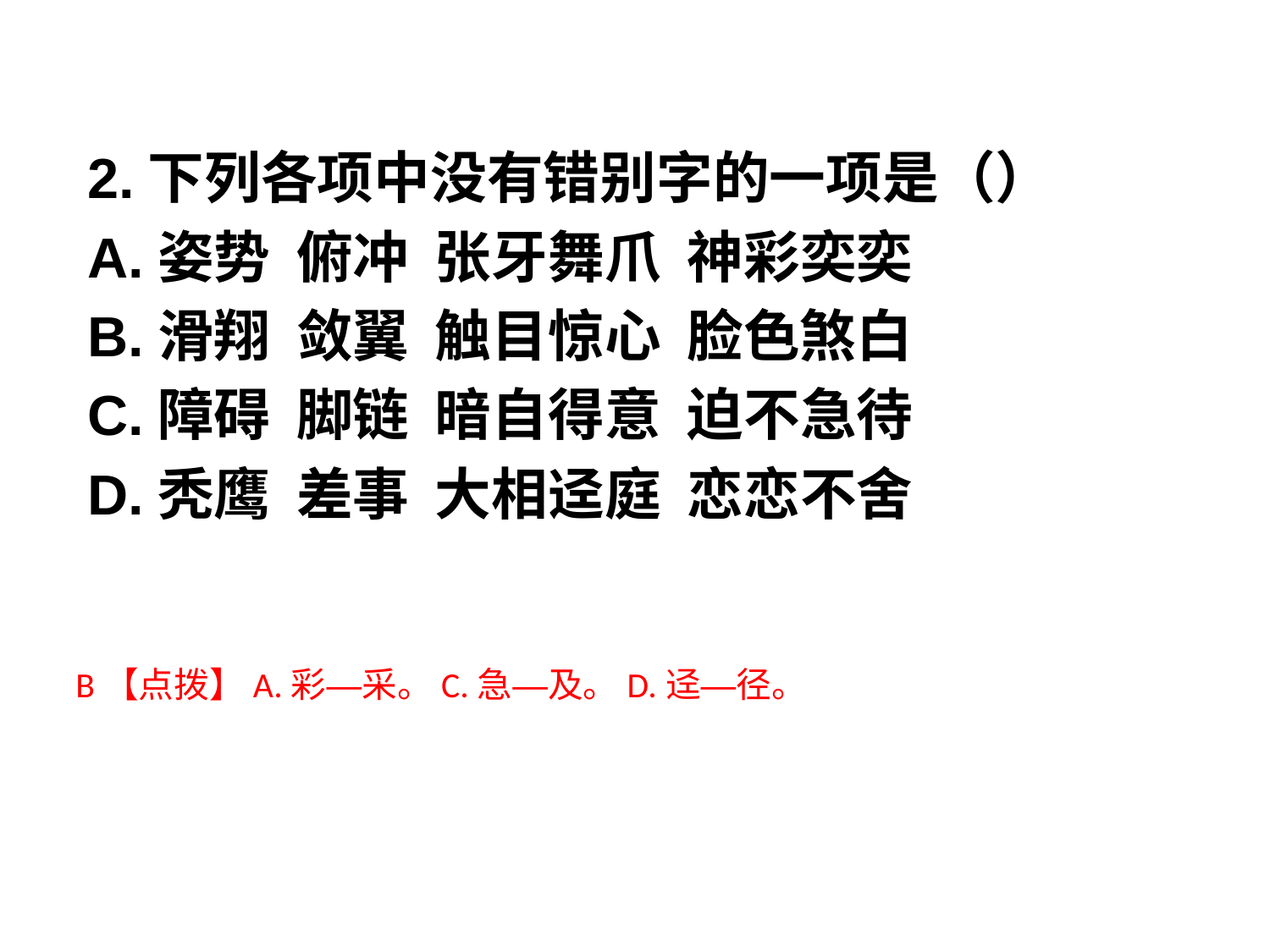

2.下列各项中没有错别字的一项是（）
A.姿势  俯冲  张牙舞爪  神彩奕奕
B.滑翔  敛翼  触目惊心  脸色煞白
C.障碍  脚链  暗自得意  迫不急待
D.秃鹰  差事  大相迳庭  恋恋不舍

B【点拨】A.彩—采。C.急—及。D.迳—径。